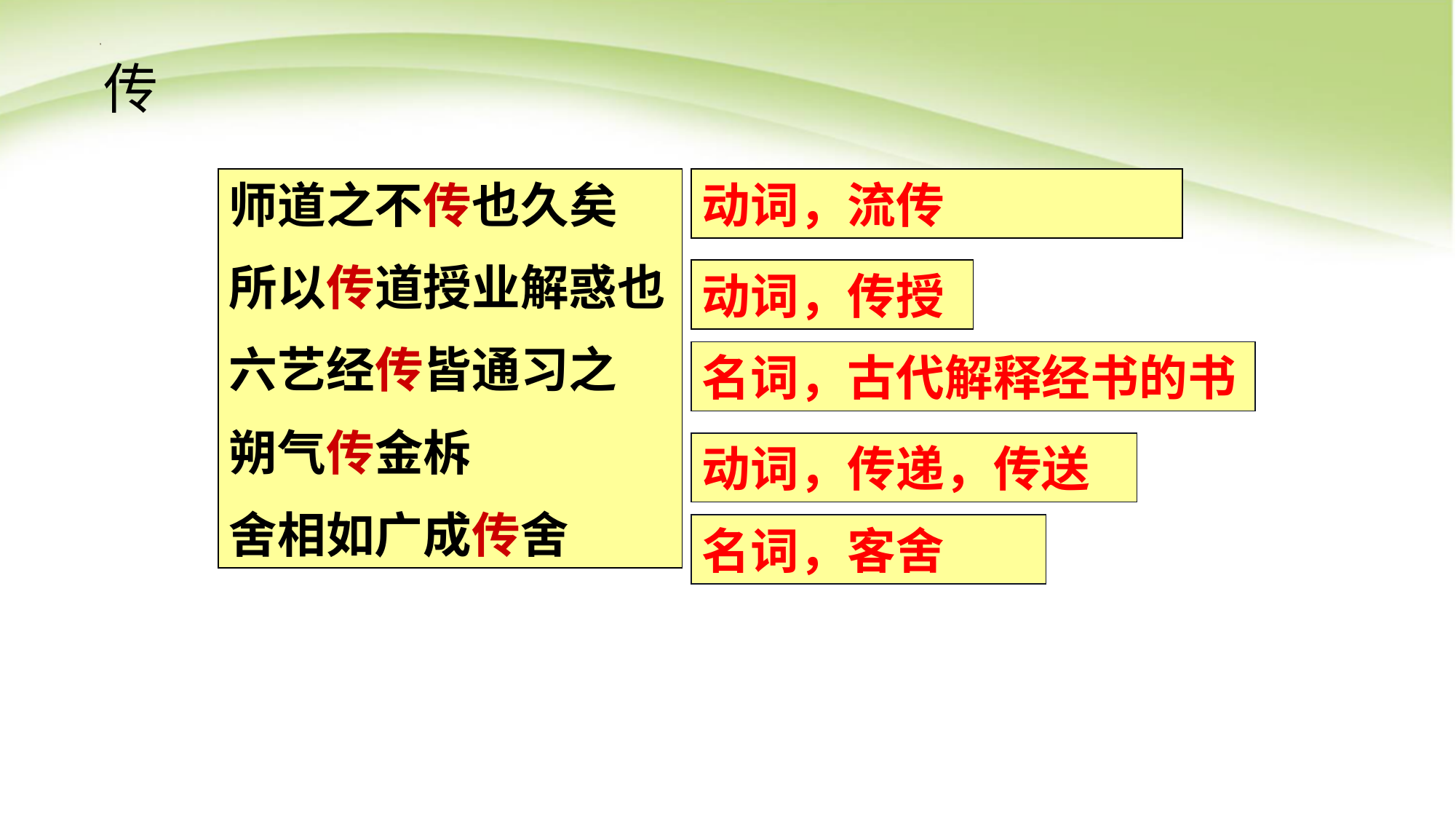

传
师道之不传也久矣
所以传道授业解惑也
六艺经传皆通习之
朔气传金柝
舍相如广成传舍
动词，流传
动词，传授
名词，古代解释经书的书
动词，传递，传送
名词，客舍